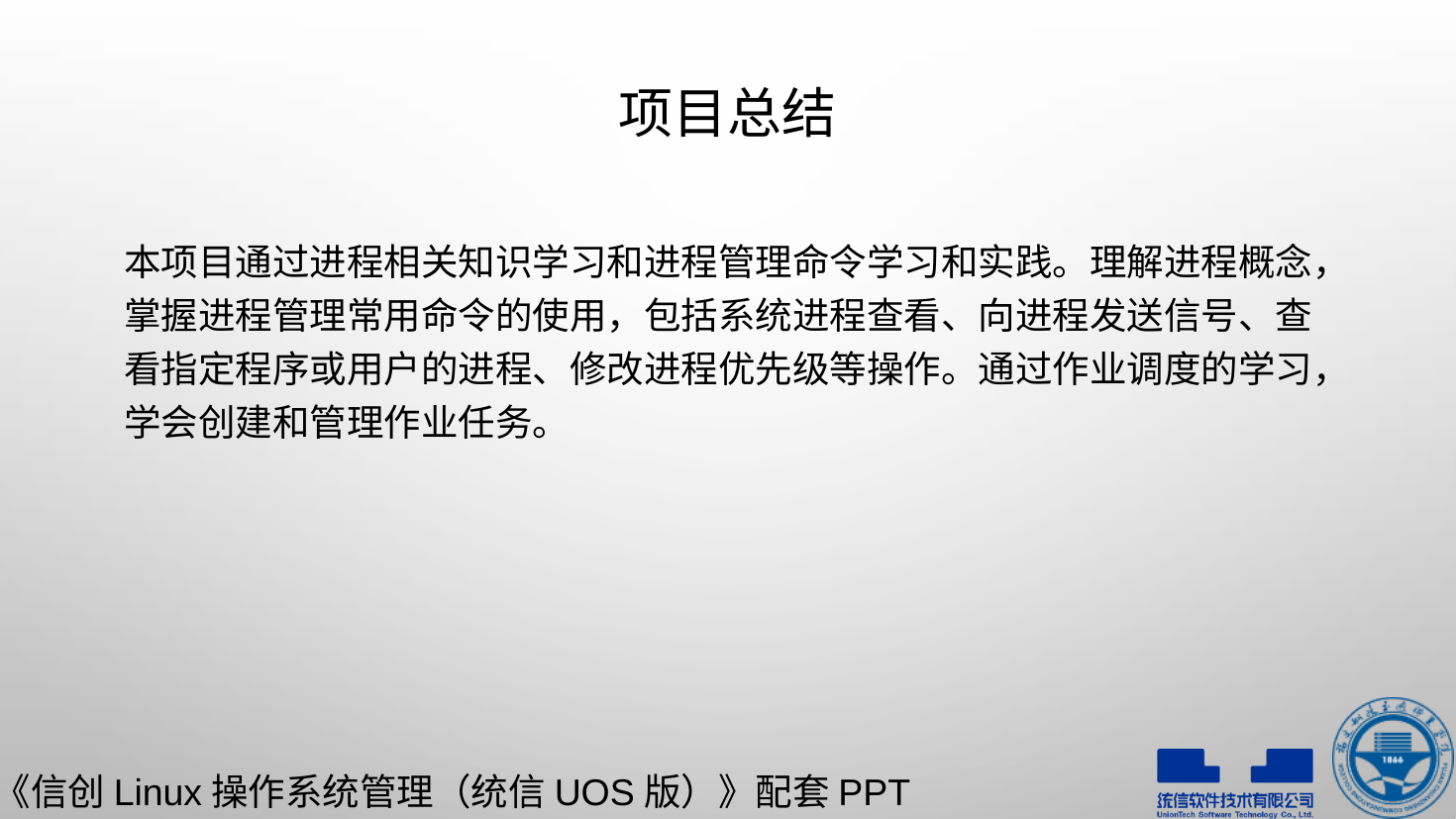

# 项目总结
本项目通过进程相关知识学习和进程管理命令学习和实践。理解进程概念，掌握进程管理常用命令的使用，包括系统进程查看、向进程发送信号、查看指定程序或用户的进程、修改进程优先级等操作。通过作业调度的学习，学会创建和管理作业任务。